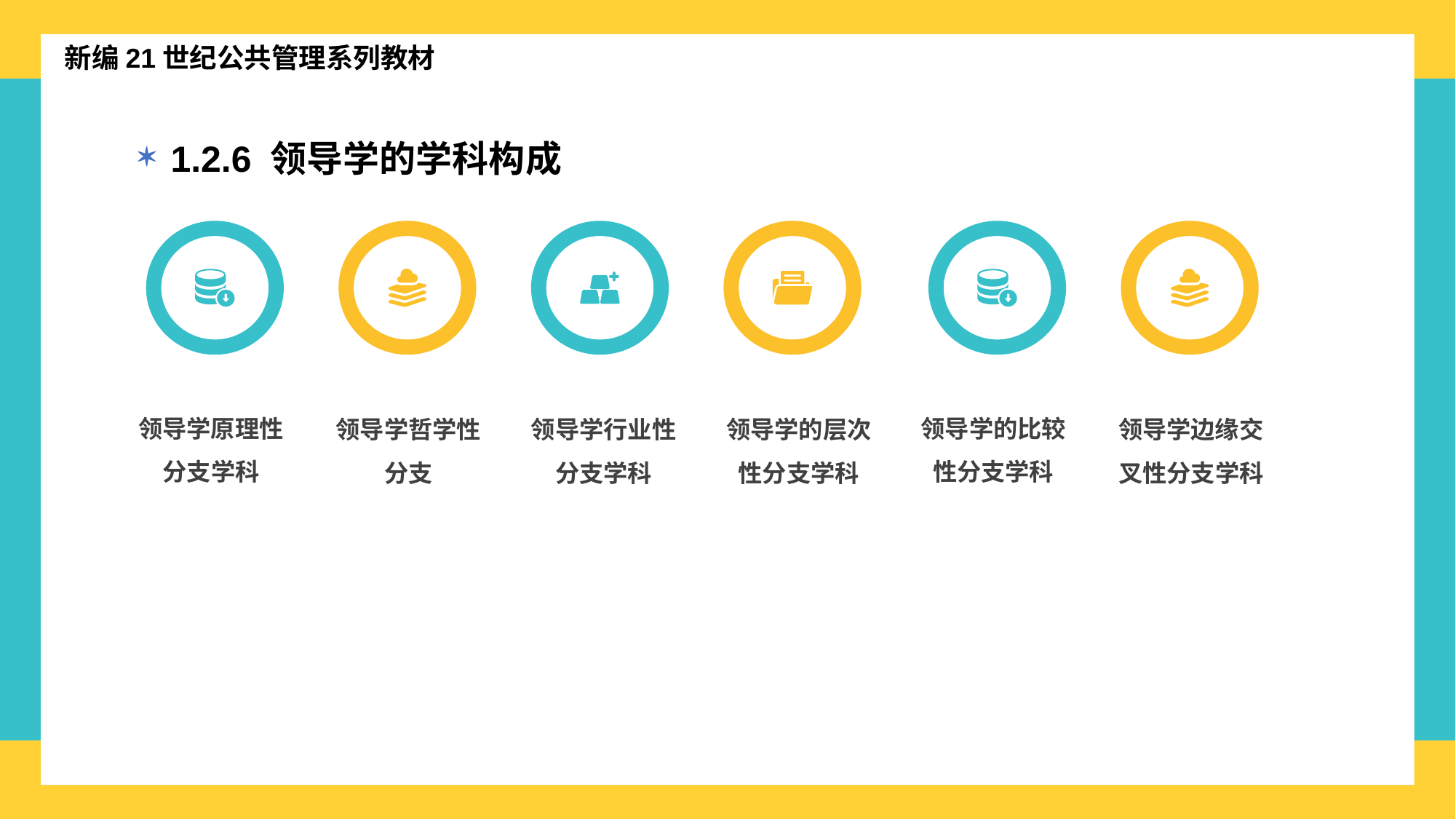

新编21世纪公共管理系列教材
1.2.6 领导学的学科构成

领导学原理性分支学科
领导学哲学性分支
领导学行业性分支学科
领导学的层次性分支学科

领导学的比较性分支学科
领导学边缘交叉性分支学科